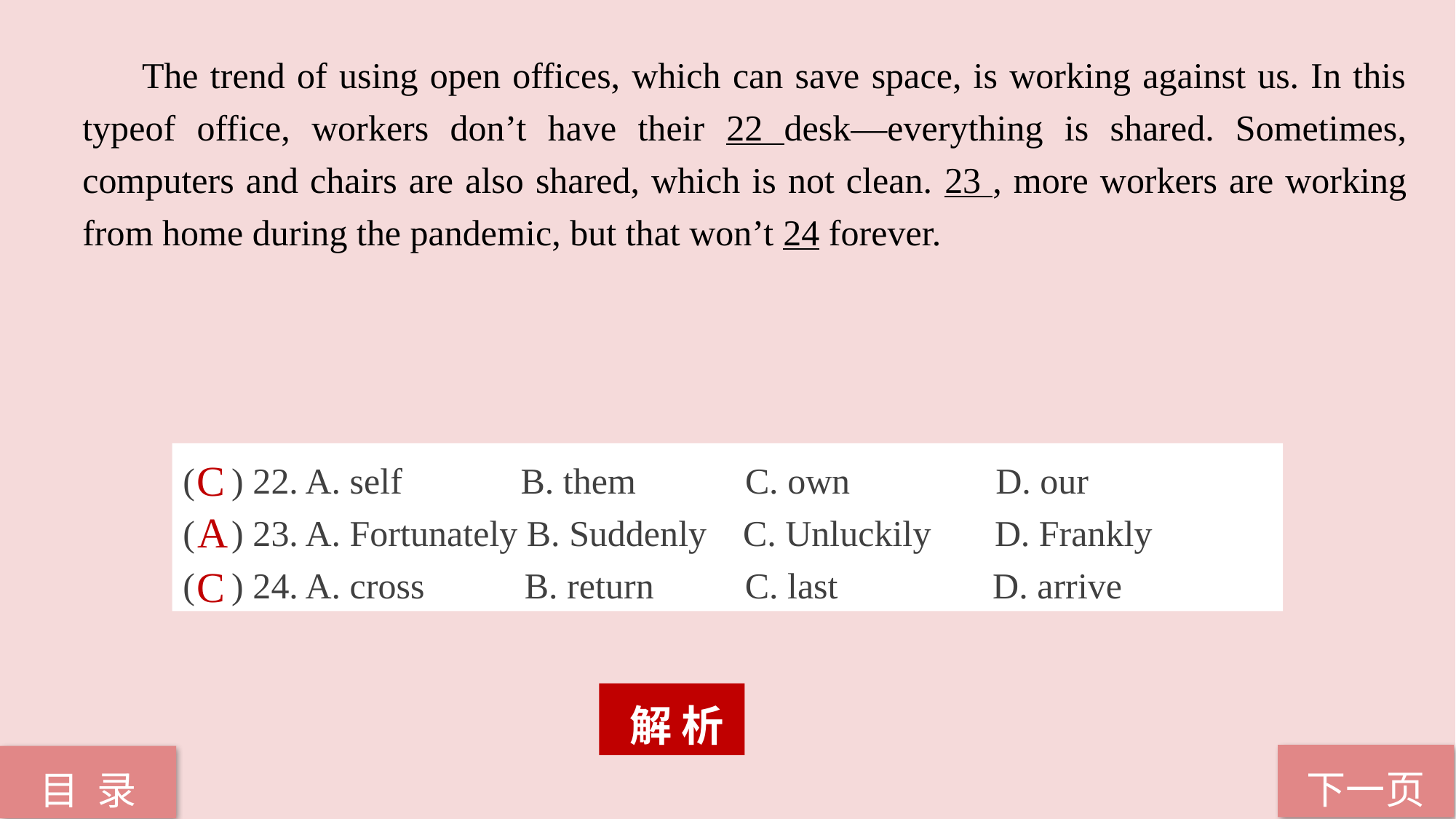

The trend of using open offices, which can save space, is working against us. In this typeof office, workers don’t have their 22 desk—everything is shared. Sometimes, computers and chairs are also shared, which is not clean. 23 , more workers are working from home during the pandemic, but that won’t 24 forever.
(    ) 22. A. self             B. them            C. own                D. our
(    ) 23. A. Fortunately B. Suddenly    C. Unluckily       D. Frankly
(    ) 24. A. cross           B. return          C. last                 D. arrive
C
A
C
 解 析